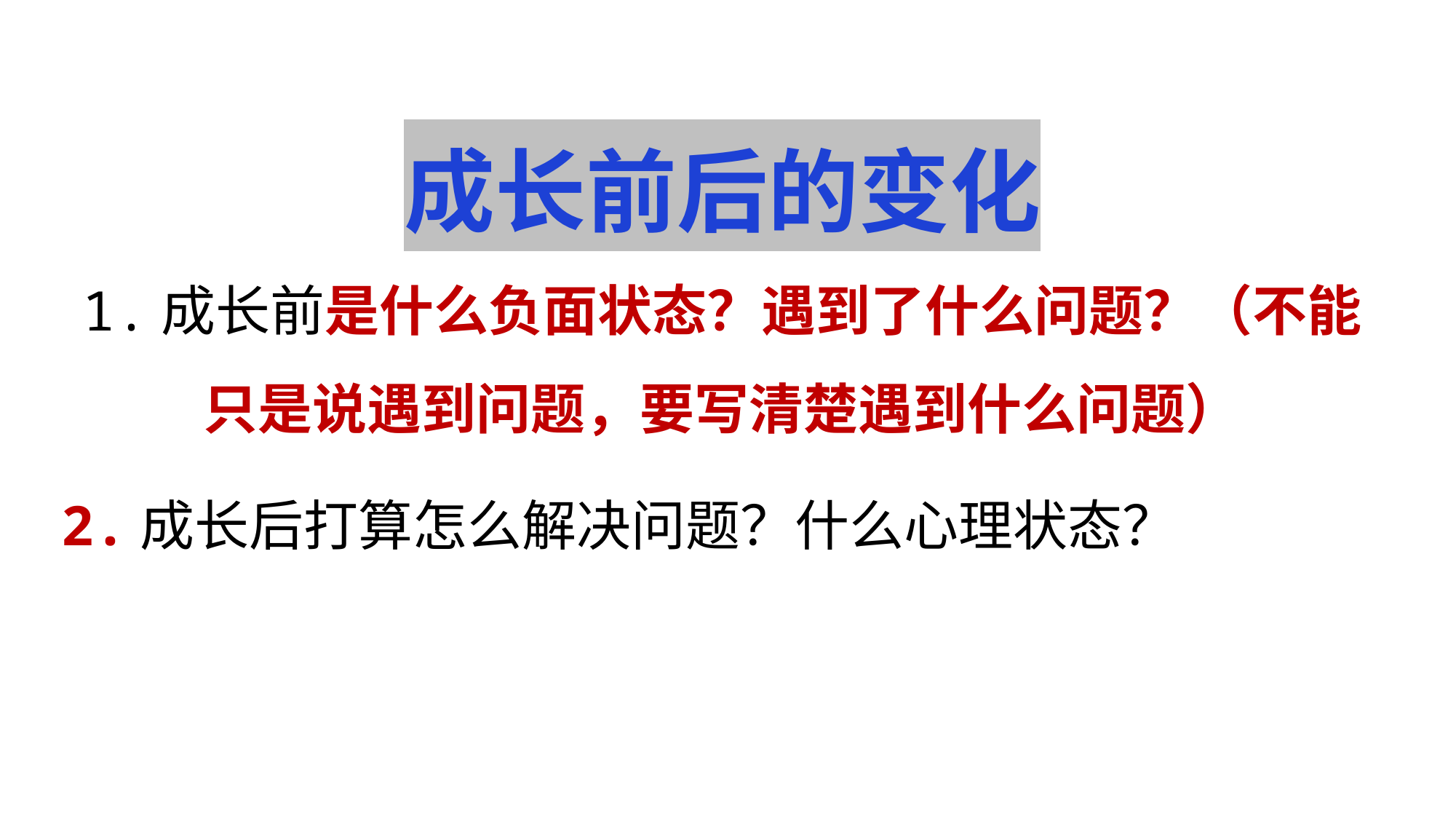

成长前后的变化
1.成长前是什么负面状态？遇到了什么问题？（不能只是说遇到问题，要写清楚遇到什么问题）2.成长后打算怎么解决问题？什么心理状态？